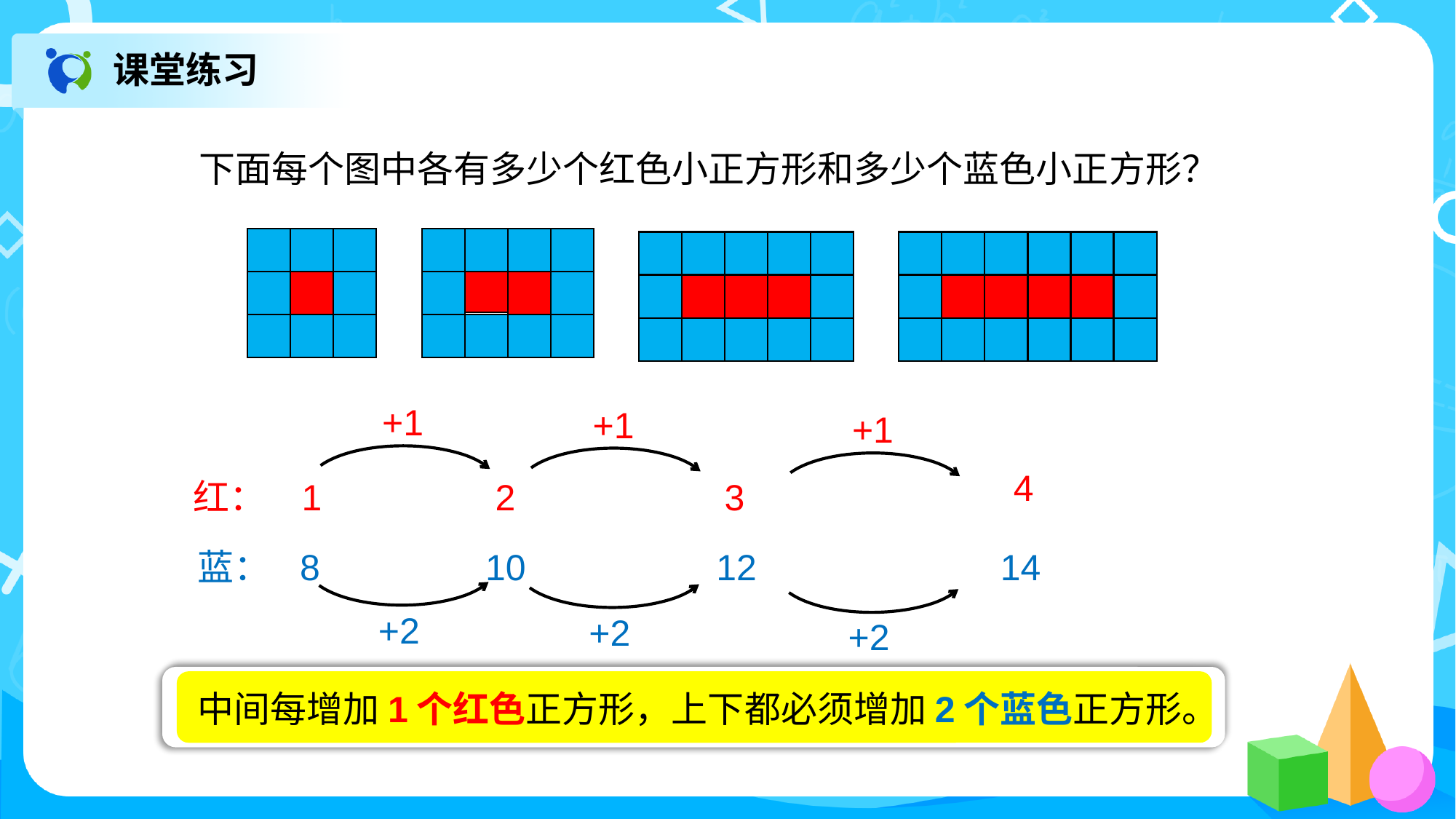

课堂练习
下面每个图中各有多少个红色小正方形和多少个蓝色小正方形？

+1
+1
+1

4

红：
1
2
3

蓝：
8
10

12
14

+2
+2
+2

中间每增加1个红色正方形，上下都必须增加2个蓝色正方形。